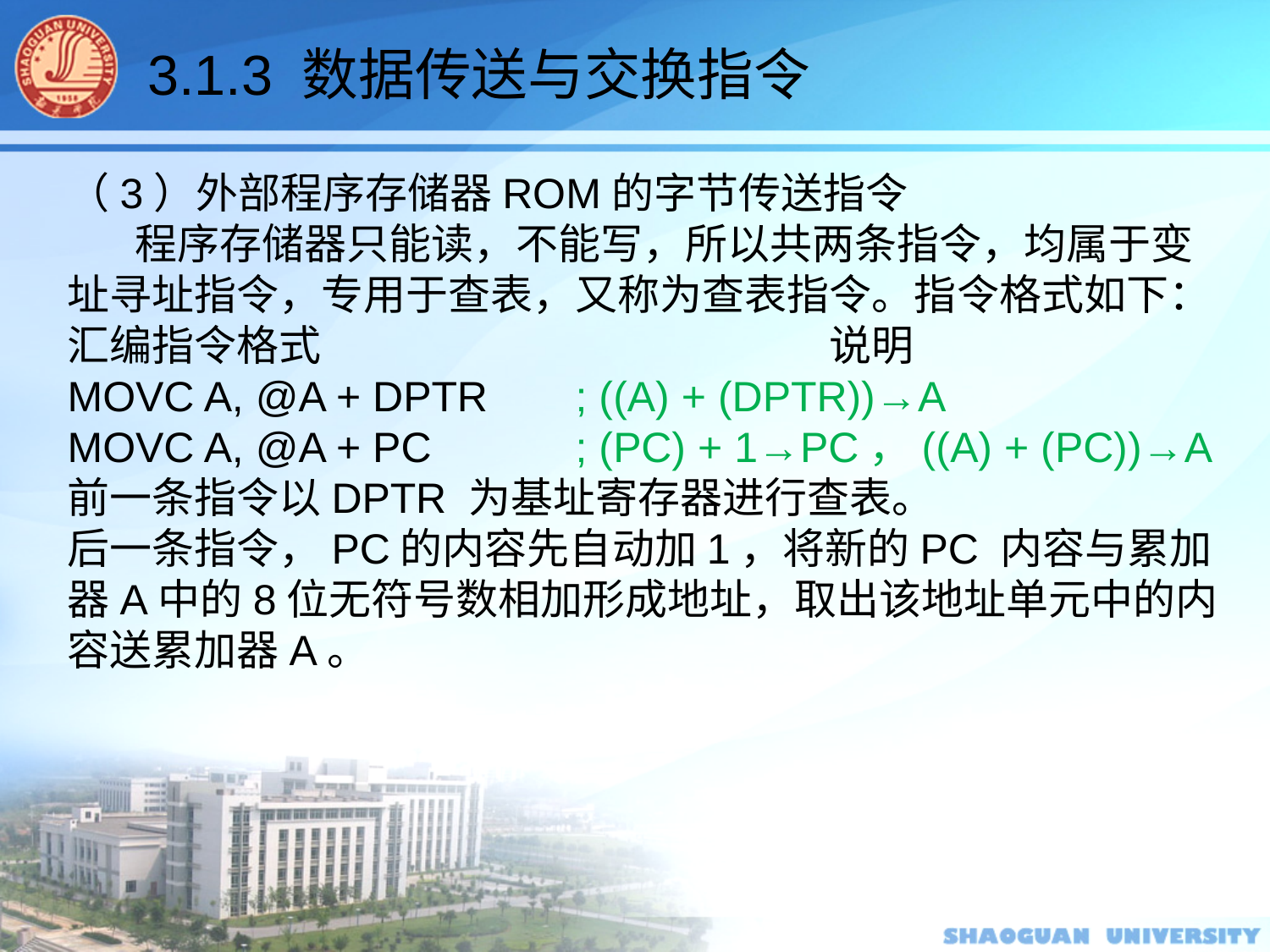

3.1.3 数据传送与交换指令
（3）外部程序存储器ROM的字节传送指令
      程序存储器只能读，不能写，所以共两条指令，均属于变址寻址指令，专用于查表，又称为查表指令。指令格式如下：
汇编指令格式				说明
MOVC A, @A + DPTR	; ((A) + (DPTR))→A
MOVC A, @A + PC		; (PC) + 1→PC，((A) + (PC))→A
前一条指令以DPTR 为基址寄存器进行查表。
后一条指令，PC的内容先自动加1，将新的PC 内容与累加器A中的8位无符号数相加形成地址，取出该地址单元中的内容送累加器A。